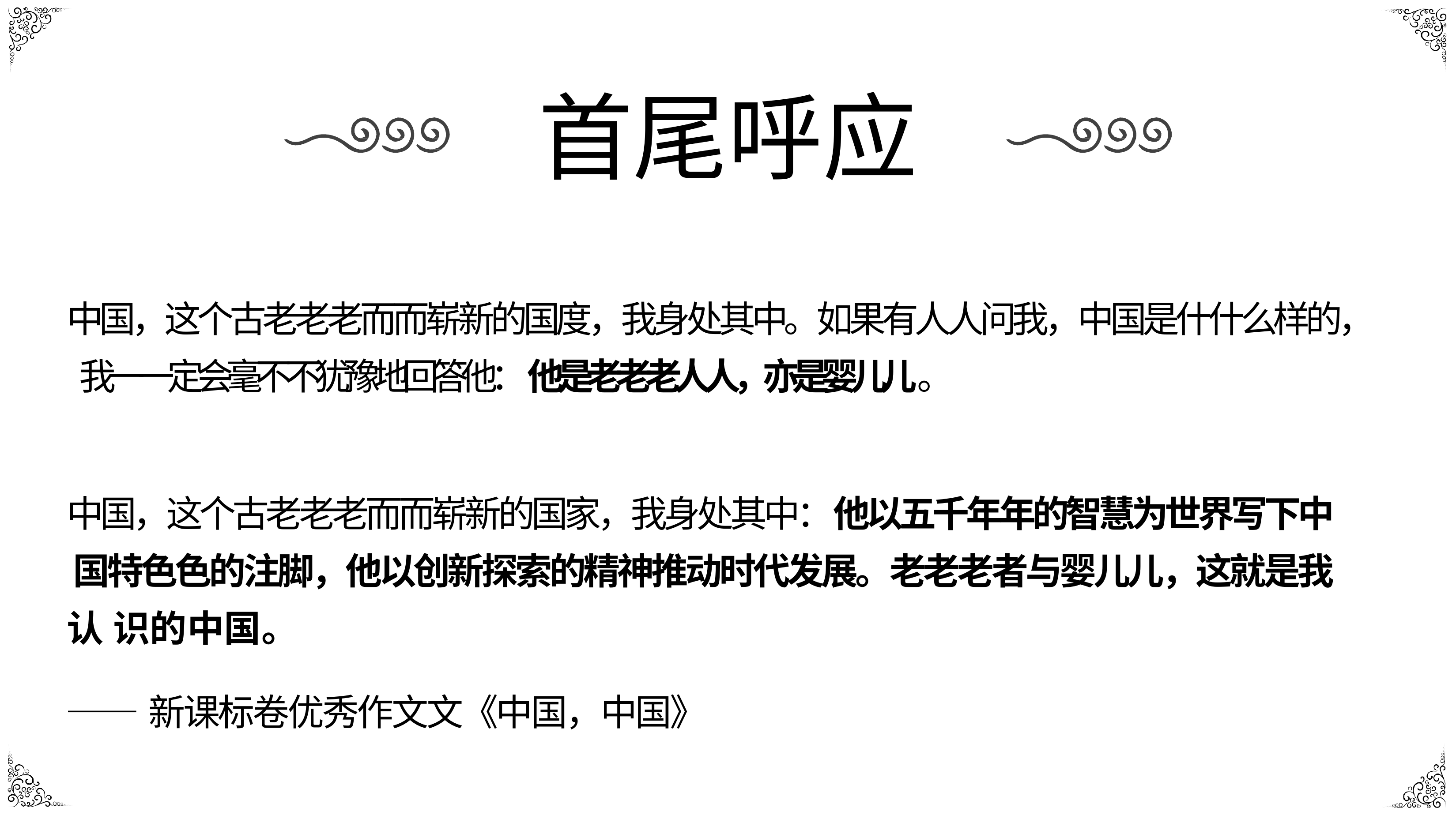

# 首尾呼应

中国，这个古⽼老老⽽而崭新的国度，我身处其中。如果有⼈人问我，中国是什什么样的，  我⼀一定会毫不不犹豫地回答他：他是⽼老老⼈人，亦是婴⼉儿。

中国，这个古⽼老老⽽而崭新的国家，我身处其中：他以五千年年的智慧为世界写下中  国特⾊色的注脚，他以创新探索的精神推动时代发展。⽼老老者与婴⼉儿，这就是我认  识的中国。

——新课标卷优秀作⽂文《中国，中国》